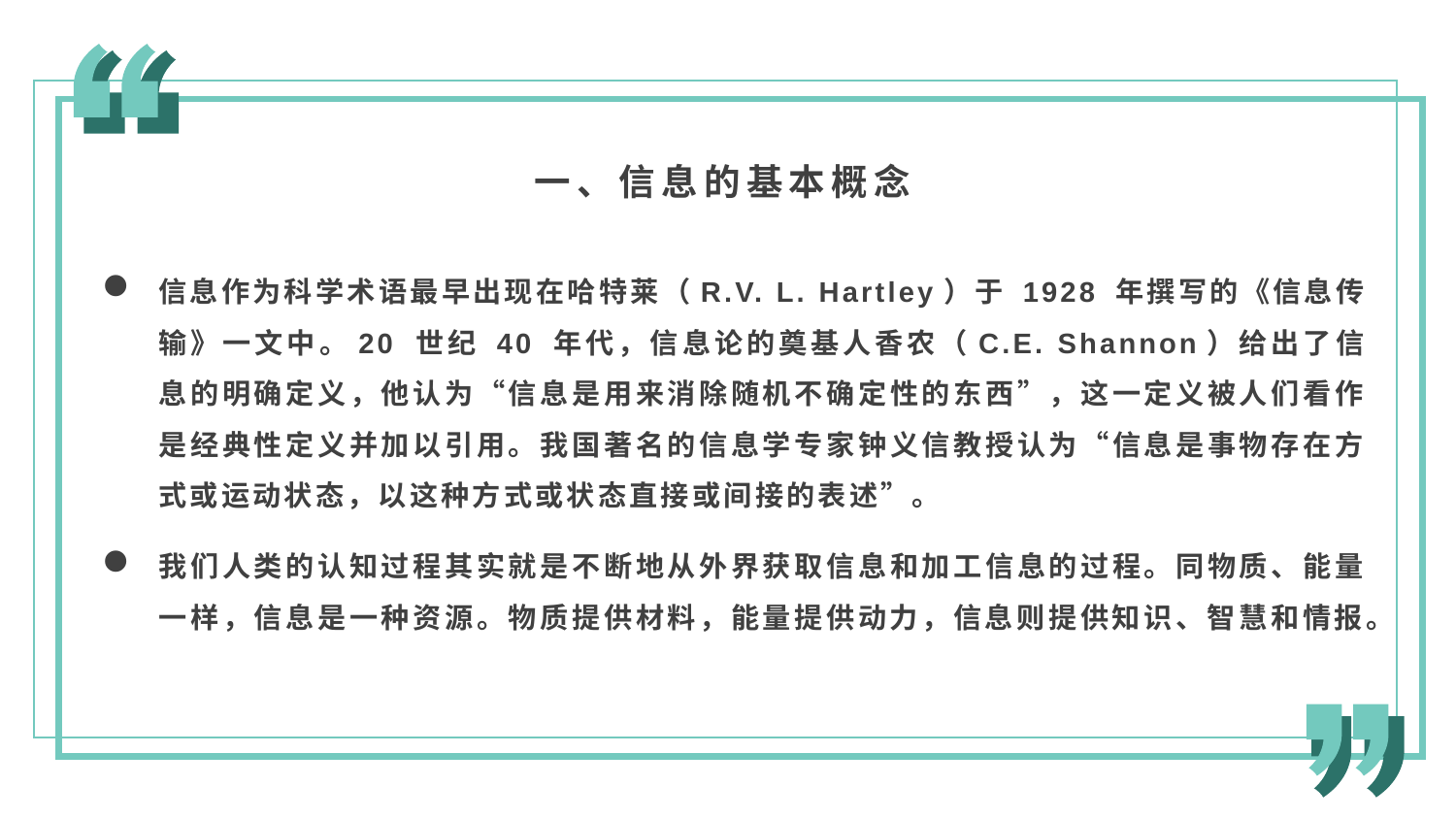

一、信息的基本概念
信息作为科学术语最早出现在哈特莱（R.V. L. Hartley）于 1928 年撰写的《信息传输》一文中。20 世纪 40 年代，信息论的奠基人香农（C.E. Shannon）给出了信息的明确定义，他认为“信息是用来消除随机不确定性的东西”，这一定义被人们看作是经典性定义并加以引用。我国著名的信息学专家钟义信教授认为“信息是事物存在方式或运动状态，以这种方式或状态直接或间接的表述”。
我们人类的认知过程其实就是不断地从外界获取信息和加工信息的过程。同物质、能量一样，信息是一种资源。物质提供材料，能量提供动力，信息则提供知识、智慧和情报。